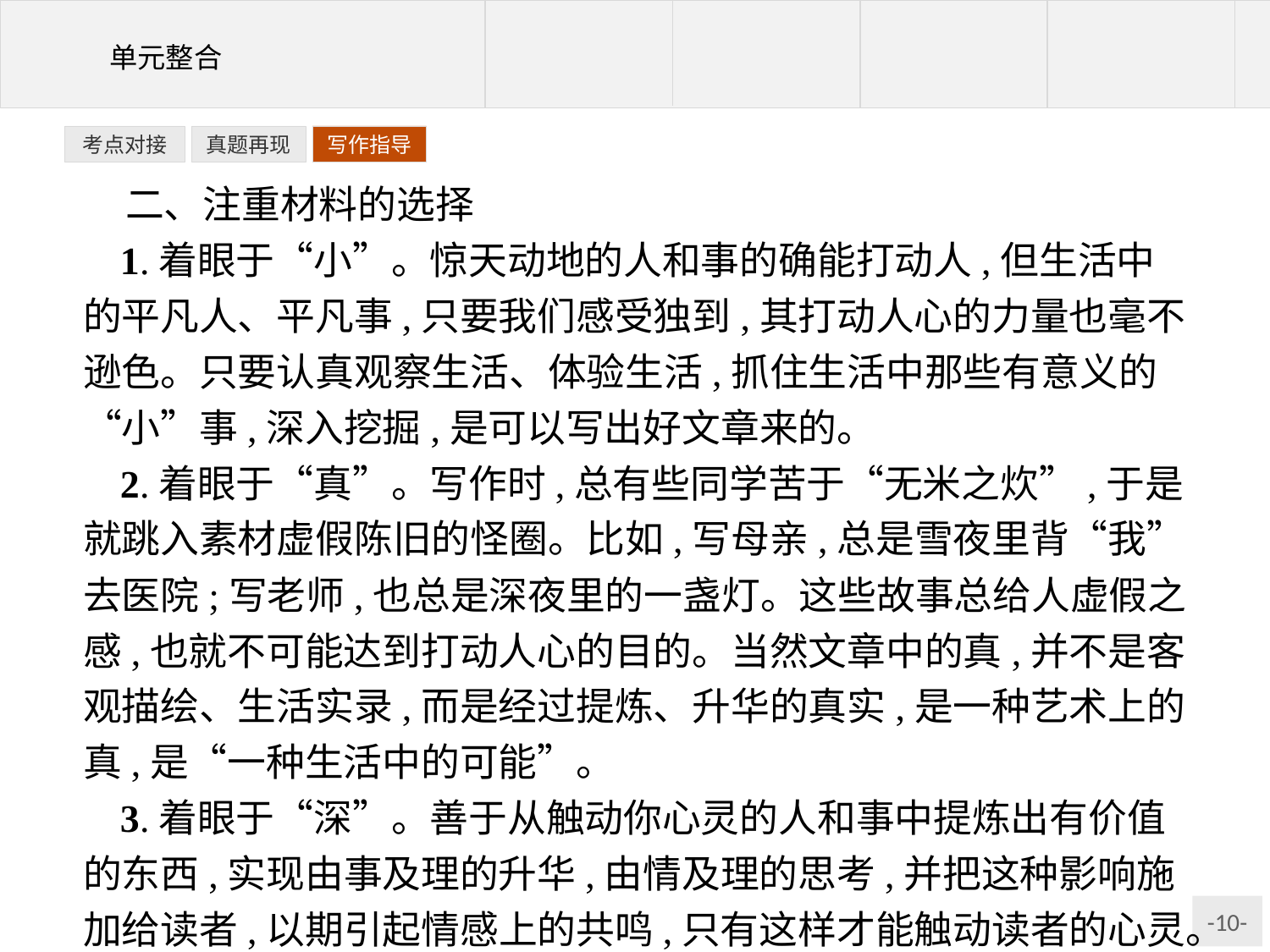

写作指导
考点对接
真题再现
二、注重材料的选择
1.着眼于“小”。惊天动地的人和事的确能打动人,但生活中的平凡人、平凡事,只要我们感受独到,其打动人心的力量也毫不逊色。只要认真观察生活、体验生活,抓住生活中那些有意义的“小”事,深入挖掘,是可以写出好文章来的。
2.着眼于“真”。写作时,总有些同学苦于“无米之炊”,于是就跳入素材虚假陈旧的怪圈。比如,写母亲,总是雪夜里背“我”去医院;写老师,也总是深夜里的一盏灯。这些故事总给人虚假之感,也就不可能达到打动人心的目的。当然文章中的真,并不是客观描绘、生活实录,而是经过提炼、升华的真实,是一种艺术上的真,是“一种生活中的可能”。
3.着眼于“深”。善于从触动你心灵的人和事中提炼出有价值的东西,实现由事及理的升华,由情及理的思考,并把这种影响施加给读者,以期引起情感上的共鸣,只有这样才能触动读者的心灵。